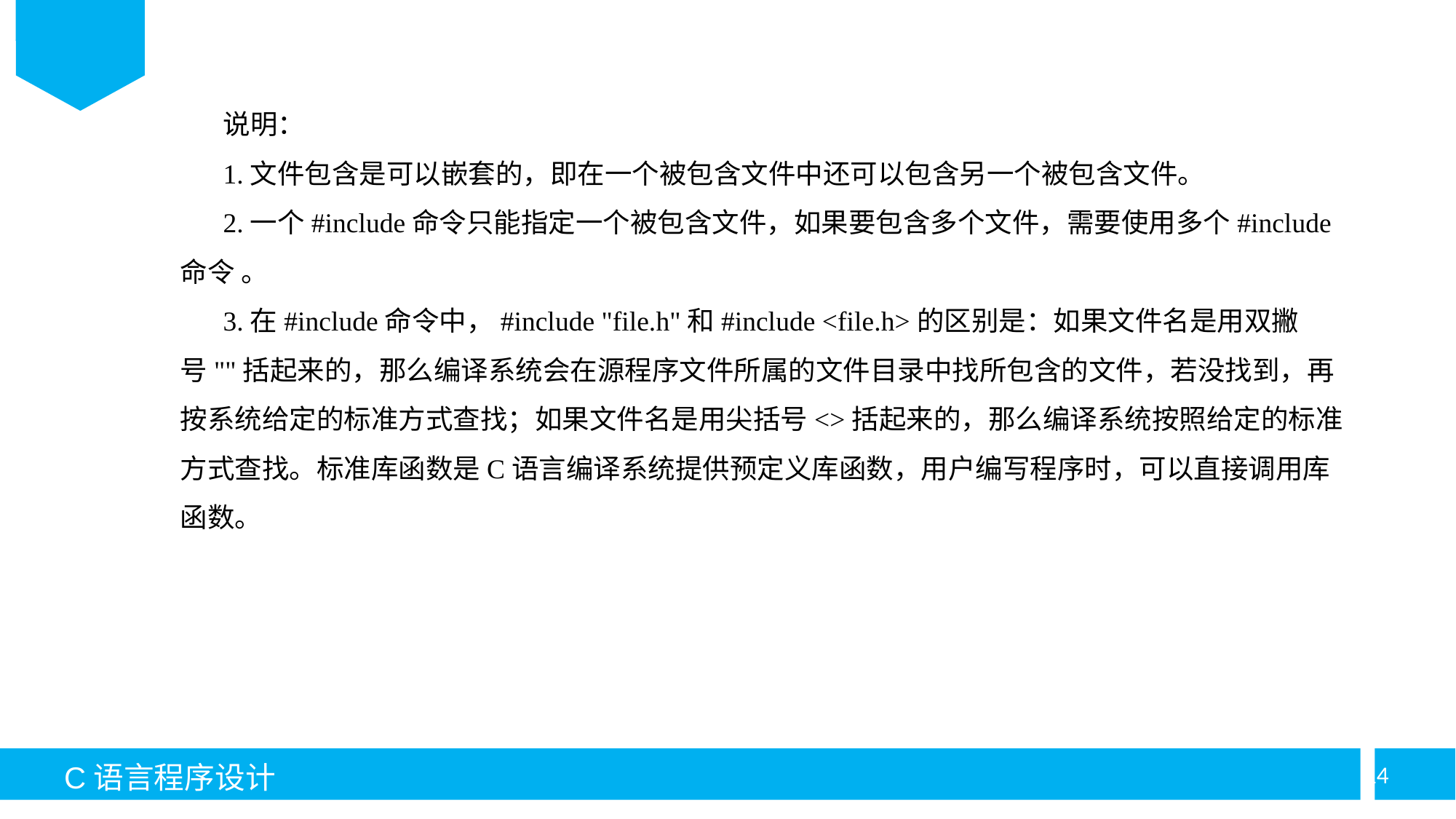

说明：
1.文件包含是可以嵌套的，即在一个被包含文件中还可以包含另一个被包含文件。
2.一个#include命令只能指定一个被包含文件，如果要包含多个文件，需要使用多个#include命令 。
3.在#include命令中，#include "file.h"和#include <file.h>的区别是：如果文件名是用双撇号""括起来的，那么编译系统会在源程序文件所属的文件目录中找所包含的文件，若没找到，再按系统给定的标准方式查找；如果文件名是用尖括号<>括起来的，那么编译系统按照给定的标准方式查找。标准库函数是C语言编译系统提供预定义库函数，用户编写程序时，可以直接调用库函数。